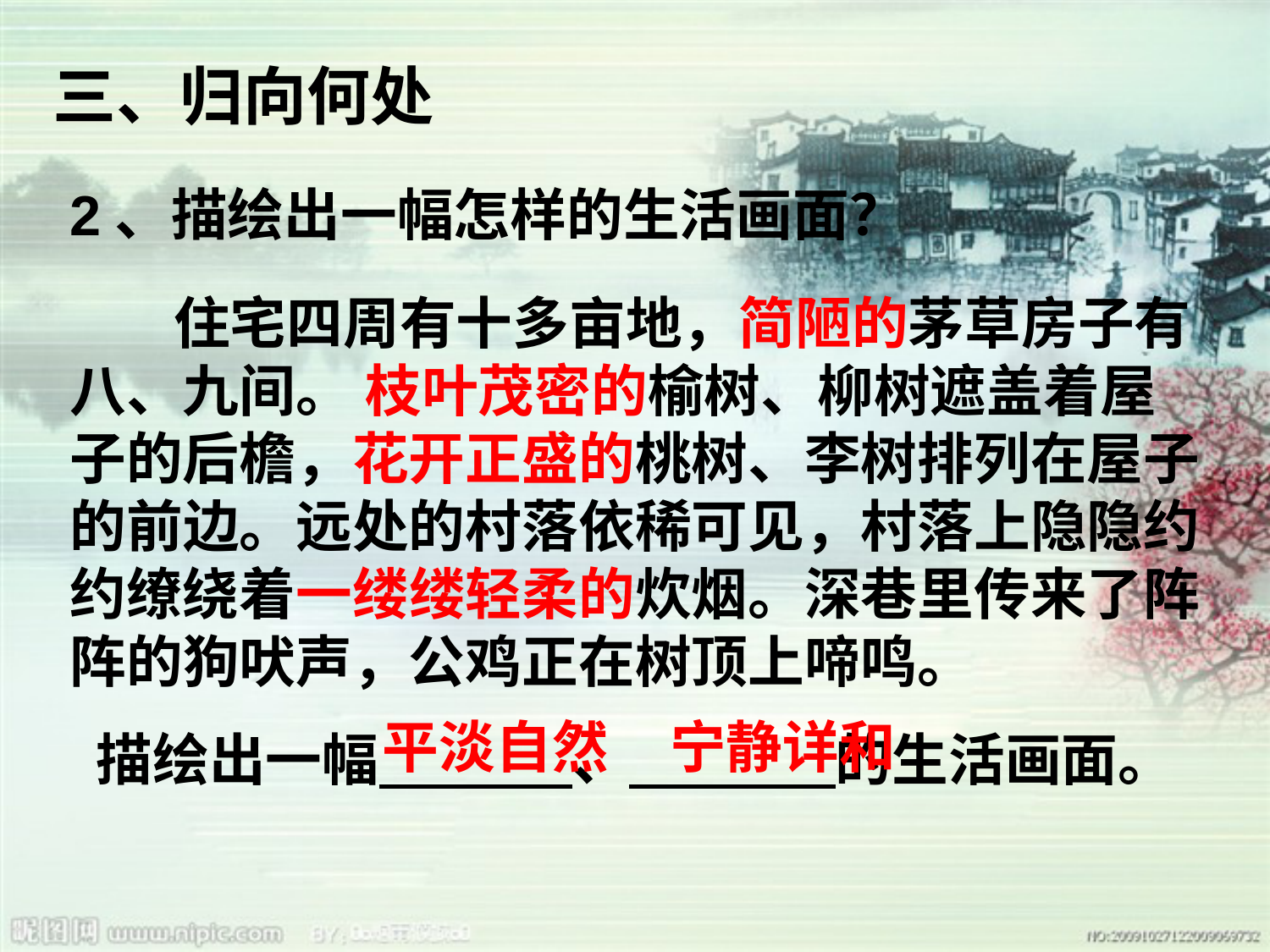

# 三、归向何处
2、描绘出一幅怎样的生活画面？
       住宅四周有十多亩地，简陋的茅草房子有八、九间。 枝叶茂密的榆树、柳树遮盖着屋子的后檐，花开正盛的桃树、李树排列在屋子的前边。远处的村落依稀可见，村落上隐隐约约缭绕着一缕缕轻柔的炊烟。深巷里传来了阵阵的狗吠声，公鸡正在树顶上啼鸣。
平淡自然
宁静详和
 描绘出一幅               、                的生活画面。